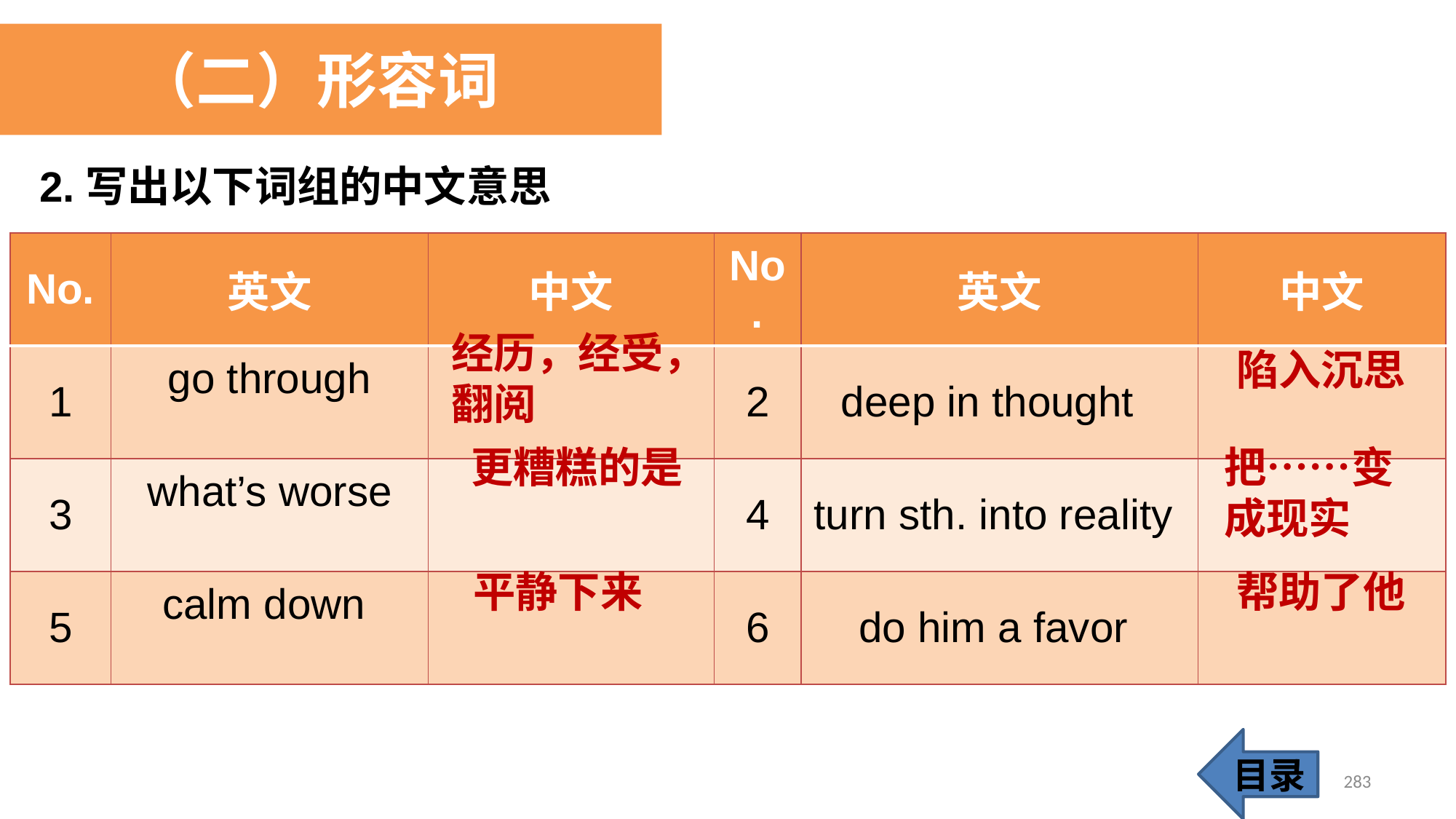

（二）形容词
2.写出以下词组的中文意思
| No. | 英文 | 中文 | No. | 英文 | 中文 |
| --- | --- | --- | --- | --- | --- |
| 1 | go through |  | 2 | deep in thought |  |
| 3 | what’s worse |  | 4 | turn sth. into reality |  |
| 5 | calm down |  | 6 | do him a favor |  |
经历，经受，翻阅
 陷入沉思
 更糟糕的是
把……变成现实
 平静下来
 帮助了他
目录
283